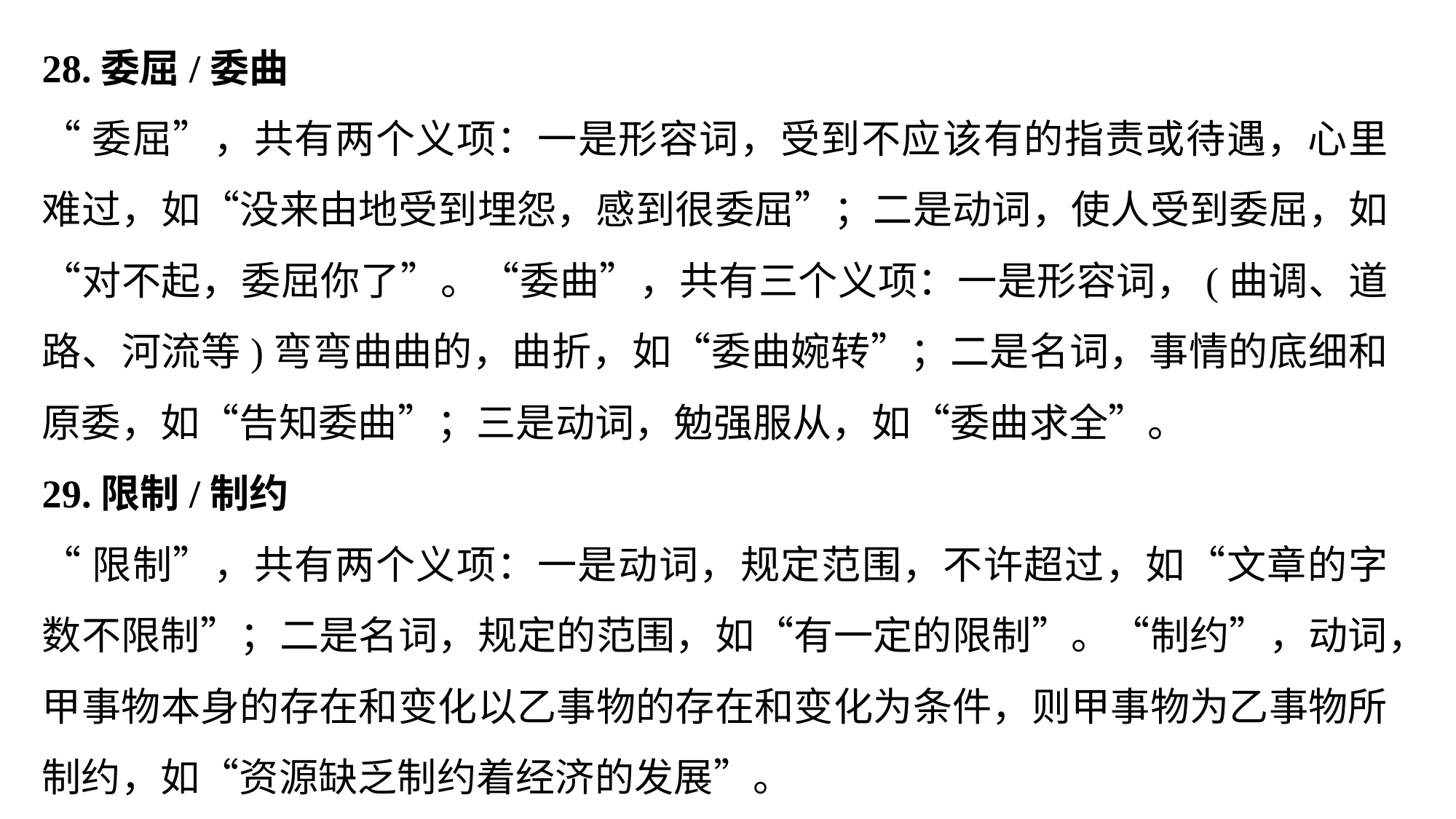

28.委屈/委曲
“委屈”，共有两个义项：一是形容词，受到不应该有的指责或待遇，心里难过，如“没来由地受到埋怨，感到很委屈”；二是动词，使人受到委屈，如“对不起，委屈你了”。“委曲”，共有三个义项：一是形容词，(曲调、道路、河流等)弯弯曲曲的，曲折，如“委曲婉转”；二是名词，事情的底细和原委，如“告知委曲”；三是动词，勉强服从，如“委曲求全”。
29.限制/制约
“限制”，共有两个义项：一是动词，规定范围，不许超过，如“文章的字数不限制”；二是名词，规定的范围，如“有一定的限制”。“制约”，动词，甲事物本身的存在和变化以乙事物的存在和变化为条件，则甲事物为乙事物所制约，如“资源缺乏制约着经济的发展”。